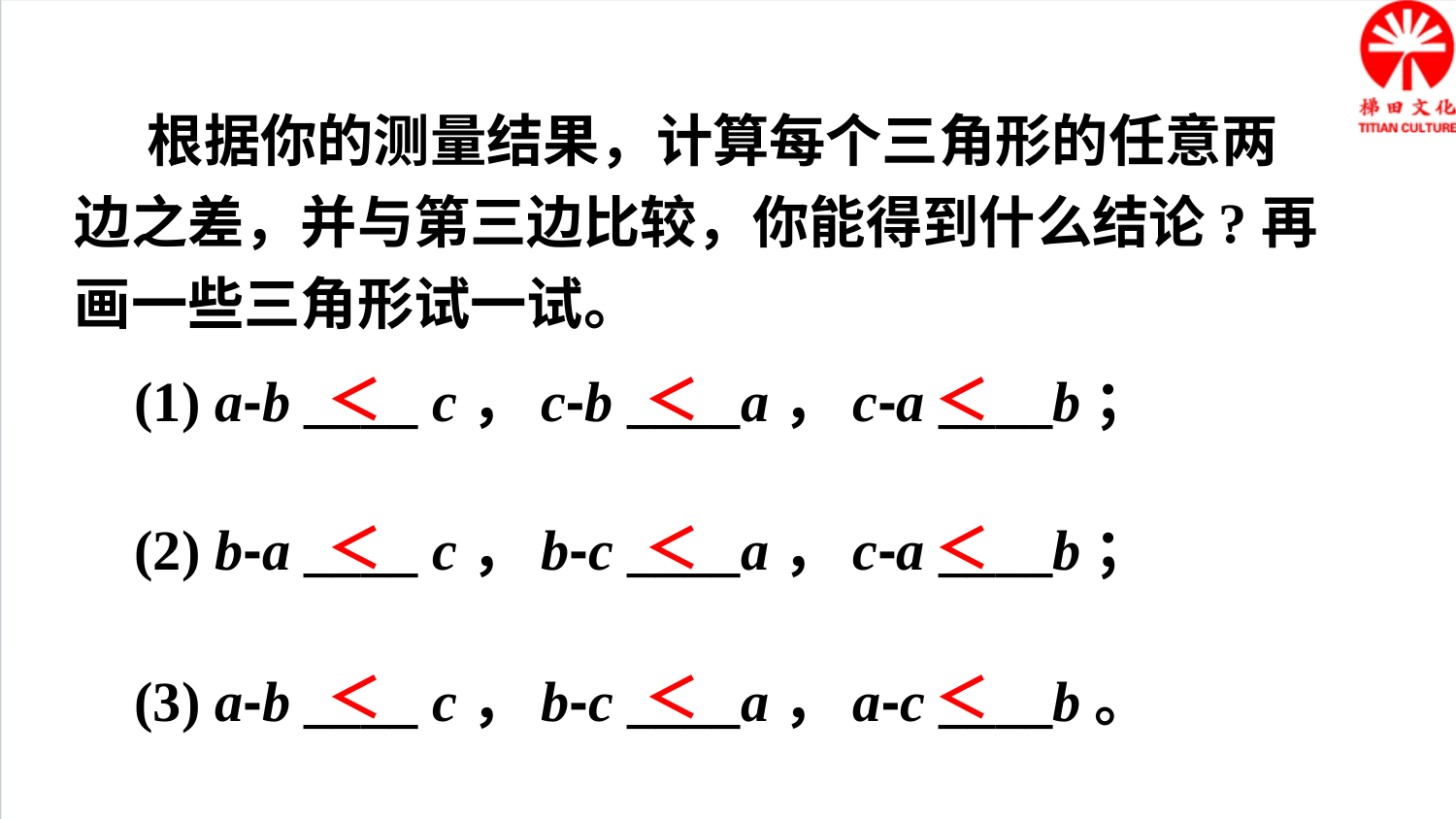

根据你的测量结果，计算每个三角形的任意两边之差，并与第三边比较，你能得到什么结论?再画一些三角形试一试。
＜
＜
＜
(1) a-b ____ c，c-b ____a，c-a ____b；
＜
＜
＜
(2) b-a ____ c，b-c ____a，c-a ____b；
＜
＜
＜
(3) a-b ____ c，b-c ____a，a-c ____b。